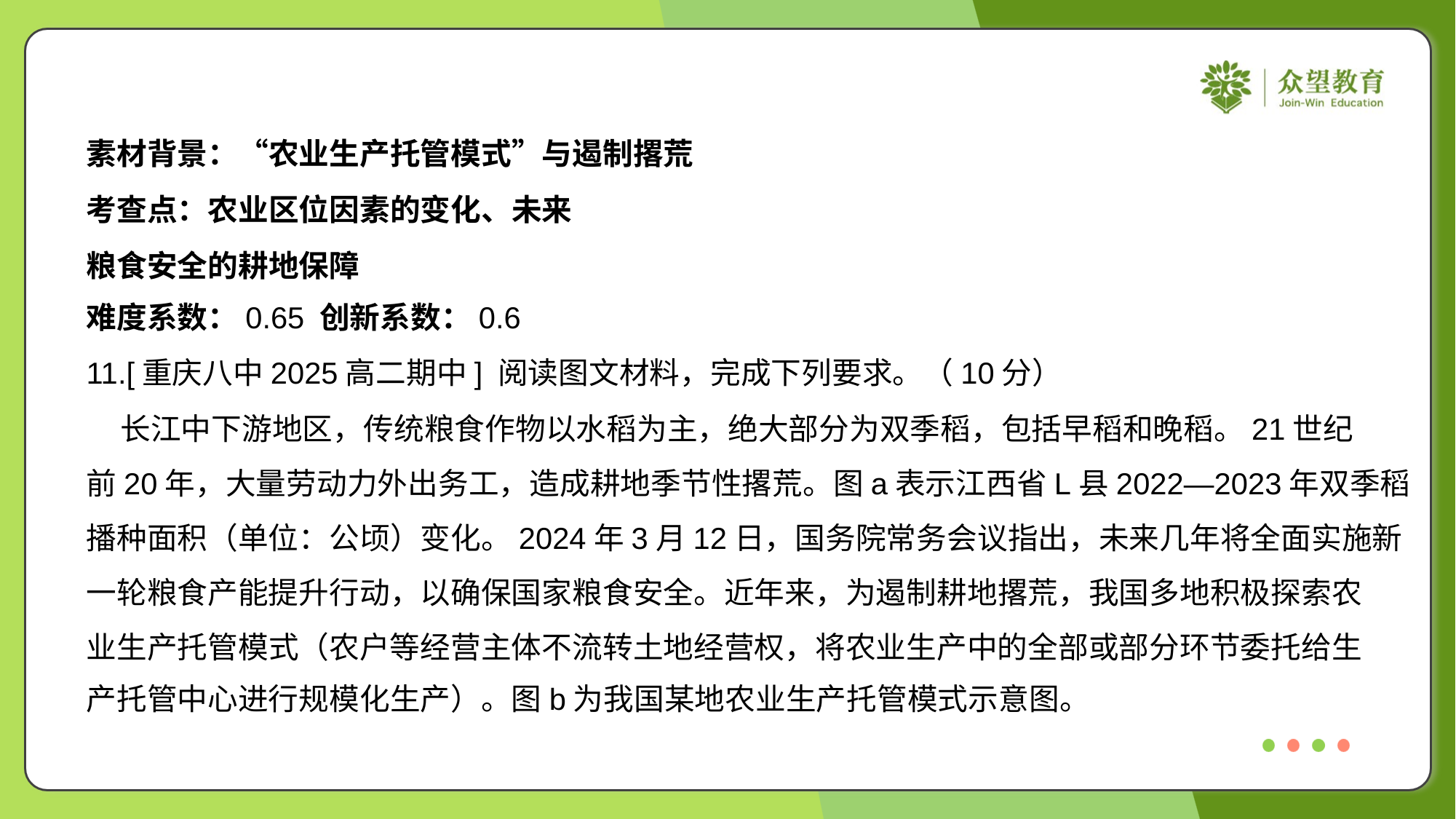

素材背景：“农业生产托管模式”与遏制撂荒
考查点：农业区位因素的变化、未来
粮食安全的耕地保障
难度系数：0.65 创新系数：0.6
11.[重庆八中2025高二期中] 阅读图文材料，完成下列要求。（10分）
    长江中下游地区，传统粮食作物以水稻为主，绝大部分为双季稻，包括早稻和晚稻。21世纪
前20年，大量劳动力外出务工，造成耕地季节性撂荒。图a表示江西省L县2022—2023年双季稻
播种面积（单位：公顷）变化。2024年3月12日，国务院常务会议指出，未来几年将全面实施新
一轮粮食产能提升行动，以确保国家粮食安全。近年来，为遏制耕地撂荒，我国多地积极探索农
业生产托管模式（农户等经营主体不流转土地经营权，将农业生产中的全部或部分环节委托给生
产托管中心进行规模化生产）。图b为我国某地农业生产托管模式示意图。